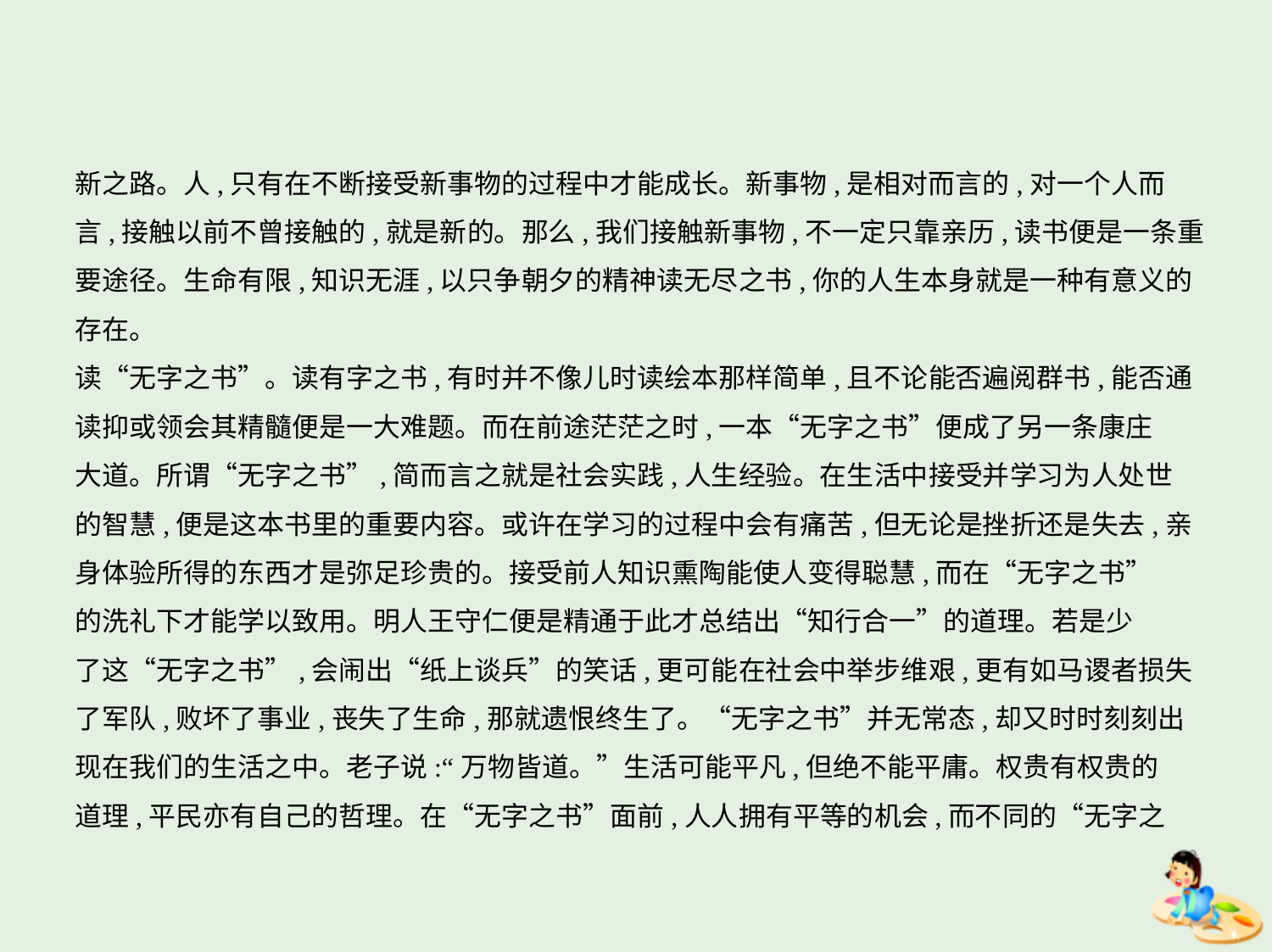

新之路。人,只有在不断接受新事物的过程中才能成长。新事物,是相对而言的,对一个人而
言,接触以前不曾接触的,就是新的。那么,我们接触新事物,不一定只靠亲历,读书便是一条重
要途径。生命有限,知识无涯,以只争朝夕的精神读无尽之书,你的人生本身就是一种有意义的
存在。
读“无字之书”。读有字之书,有时并不像儿时读绘本那样简单,且不论能否遍阅群书,能否通
读抑或领会其精髓便是一大难题。而在前途茫茫之时,一本“无字之书”便成了另一条康庄
大道。所谓“无字之书”,简而言之就是社会实践,人生经验。在生活中接受并学习为人处世
的智慧,便是这本书里的重要内容。或许在学习的过程中会有痛苦,但无论是挫折还是失去,亲
身体验所得的东西才是弥足珍贵的。接受前人知识熏陶能使人变得聪慧,而在“无字之书”
的洗礼下才能学以致用。明人王守仁便是精通于此才总结出“知行合一”的道理。若是少
了这“无字之书”,会闹出“纸上谈兵”的笑话,更可能在社会中举步维艰,更有如马谡者损失
了军队,败坏了事业,丧失了生命,那就遗恨终生了。“无字之书”并无常态,却又时时刻刻出
现在我们的生活之中。老子说:“万物皆道。”生活可能平凡,但绝不能平庸。权贵有权贵的
道理,平民亦有自己的哲理。在“无字之书”面前,人人拥有平等的机会,而不同的“无字之